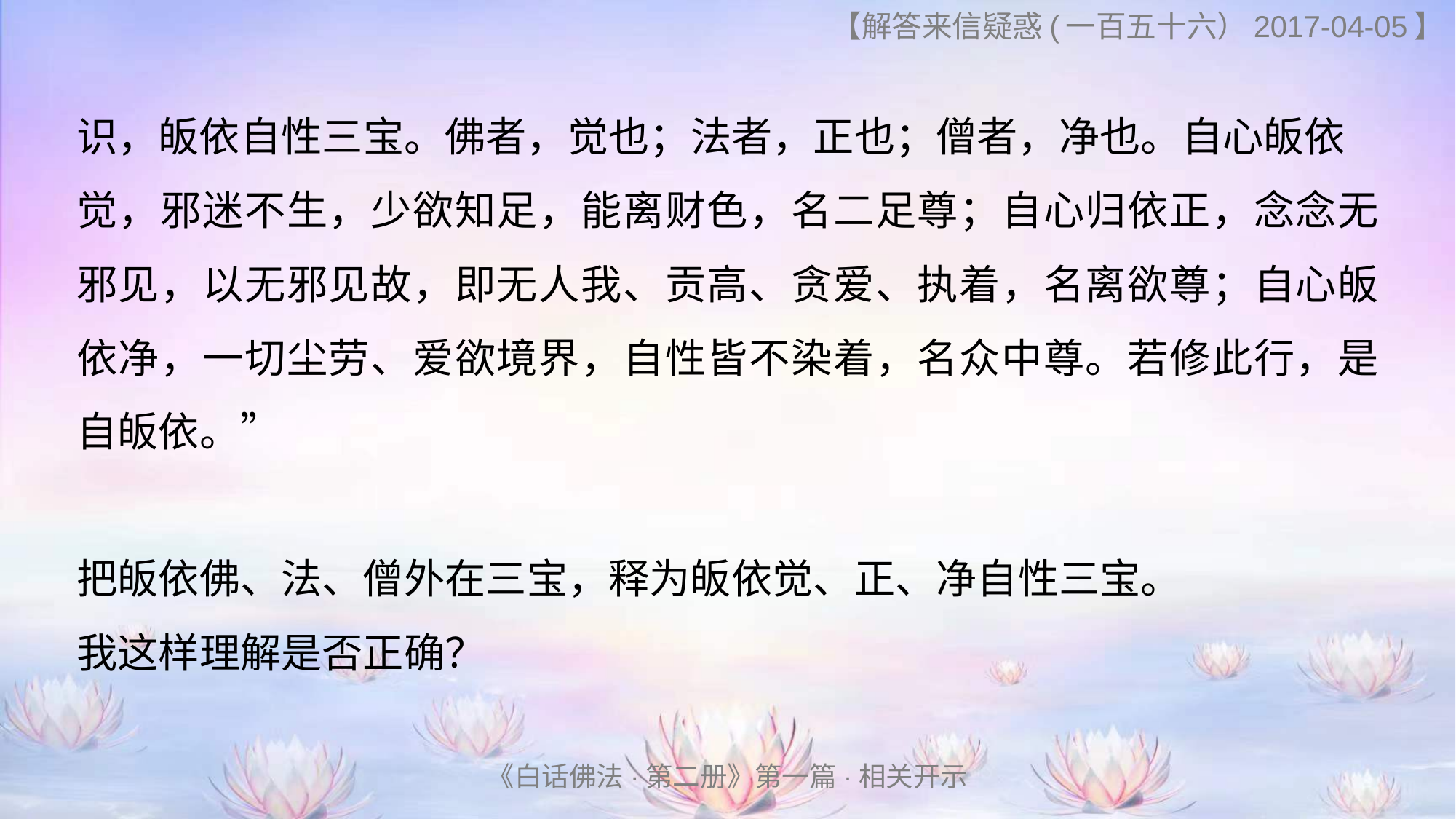

# 【解答来信疑惑(一百五十六）2017-04-05】
识，皈依自性三宝。佛者，觉也；法者，正也；僧者，净也。自心皈依
觉，邪迷不生，少欲知足，能离财色，名二足尊；自心归依正，念念无邪见，以无邪见故，即无人我、贡高、贪爱、执着，名离欲尊；自心皈依净，一切尘劳、爱欲境界，自性皆不染着，名众中尊。若修此行，是自皈依。”

把皈依佛、法、僧外在三宝，释为皈依觉、正、净自性三宝。
我这样理解是否正确？

《白话佛法·第二册》第一篇·相关开示